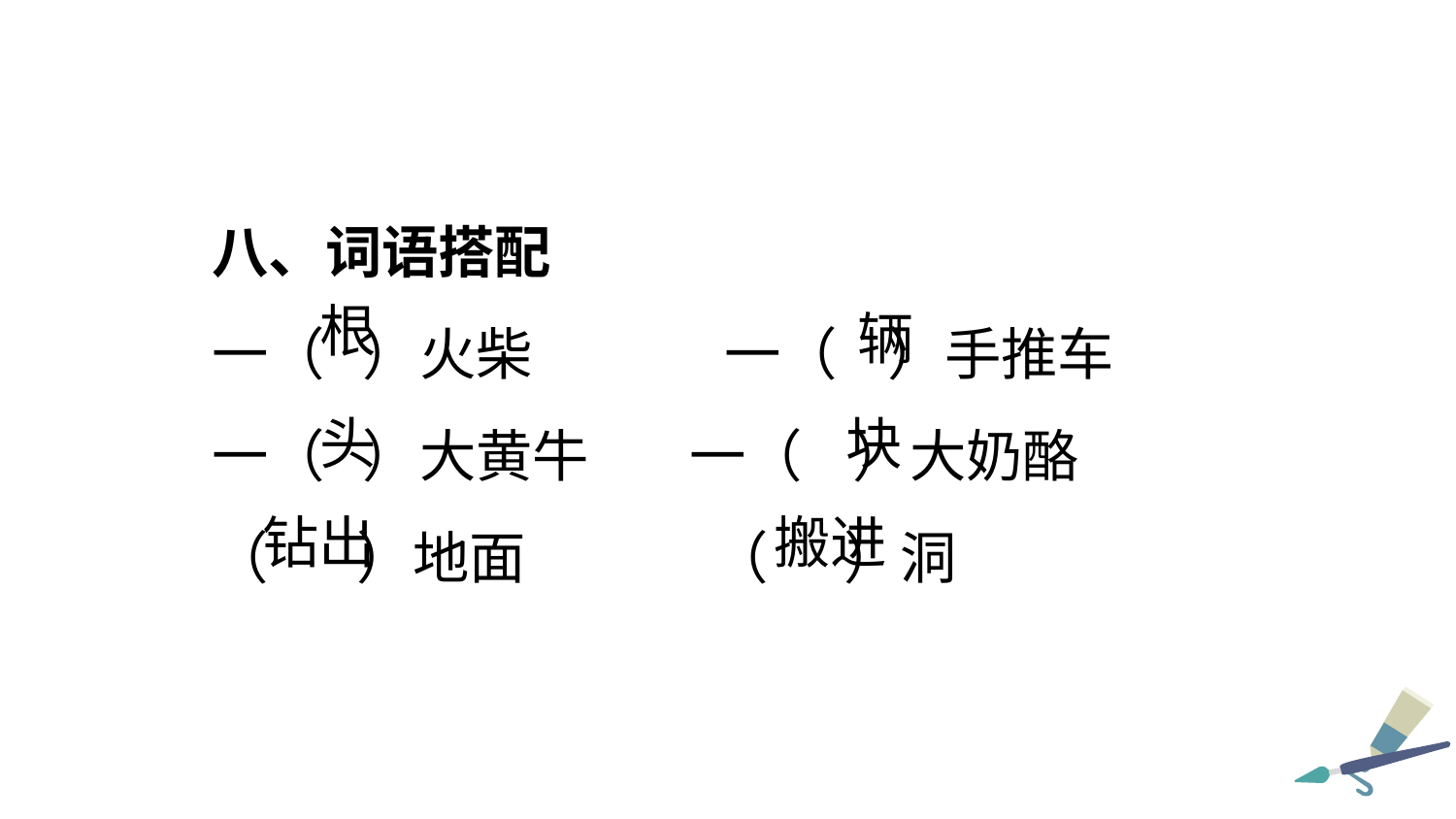

八、词语搭配
一（   ）火柴 	      一（    ）手推车
一（   ）大黄牛        一（    ）大奶酪
（       ）地面 	     （      ）洞
根
辆
头
块
钻出
搬进